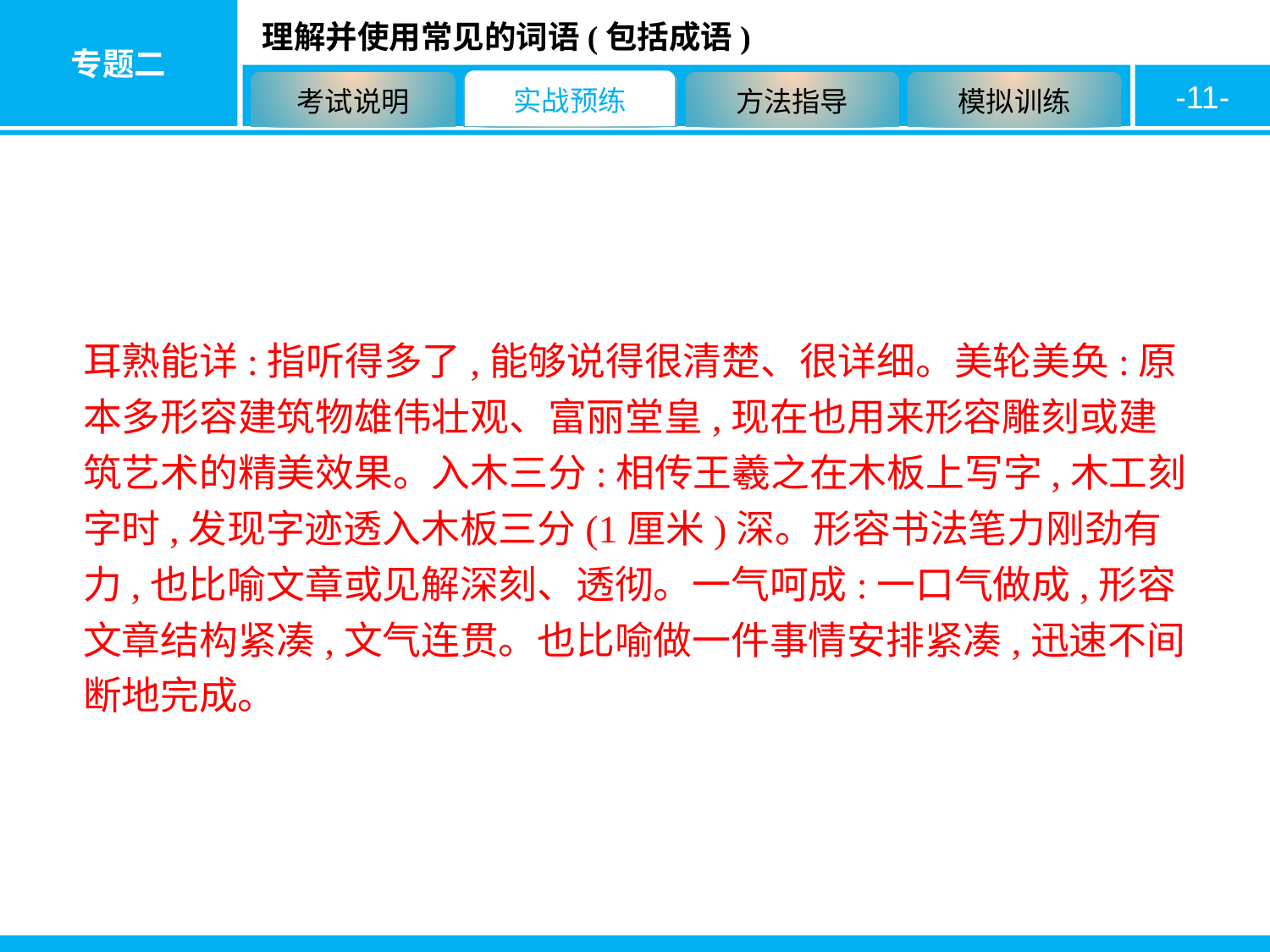

-11-
耳熟能详:指听得多了,能够说得很清楚、很详细。美轮美奂:原本多形容建筑物雄伟壮观、富丽堂皇,现在也用来形容雕刻或建筑艺术的精美效果。入木三分:相传王羲之在木板上写字,木工刻字时,发现字迹透入木板三分(1厘米)深。形容书法笔力刚劲有力,也比喻文章或见解深刻、透彻。一气呵成:一口气做成,形容文章结构紧凑,文气连贯。也比喻做一件事情安排紧凑,迅速不间断地完成。